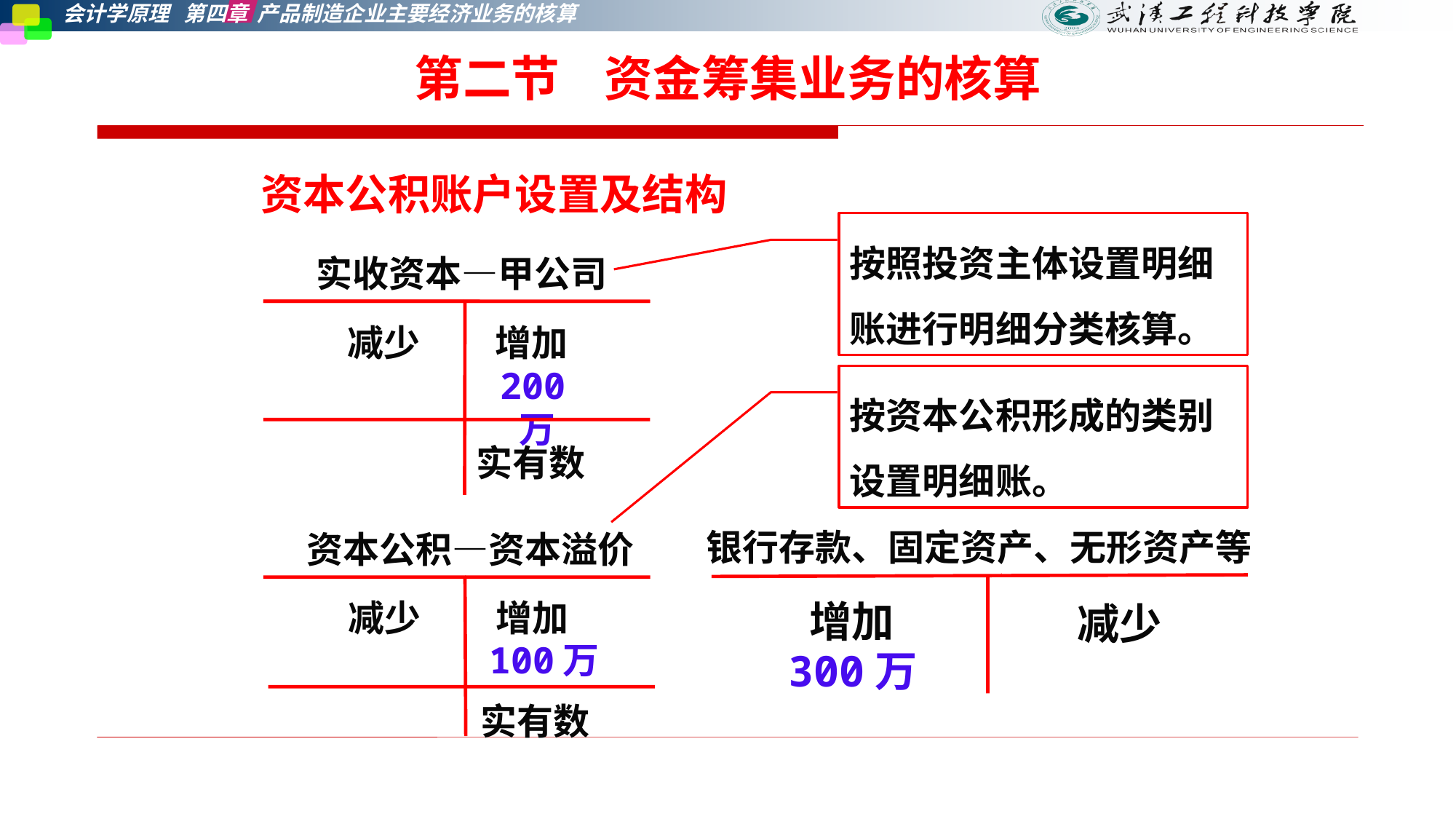

第二节    资金筹集业务的核算
资本公积账户设置及结构
按照投资主体设置明细账进行明细分类核算。
实收资本—甲公司

减少
增加
实有数

200万
按资本公积形成的类别设置明细账。

银行存款、固定资产、无形资产等

资本公积—资本溢价

减少
增加

实有数

增加
减少
100万
300万